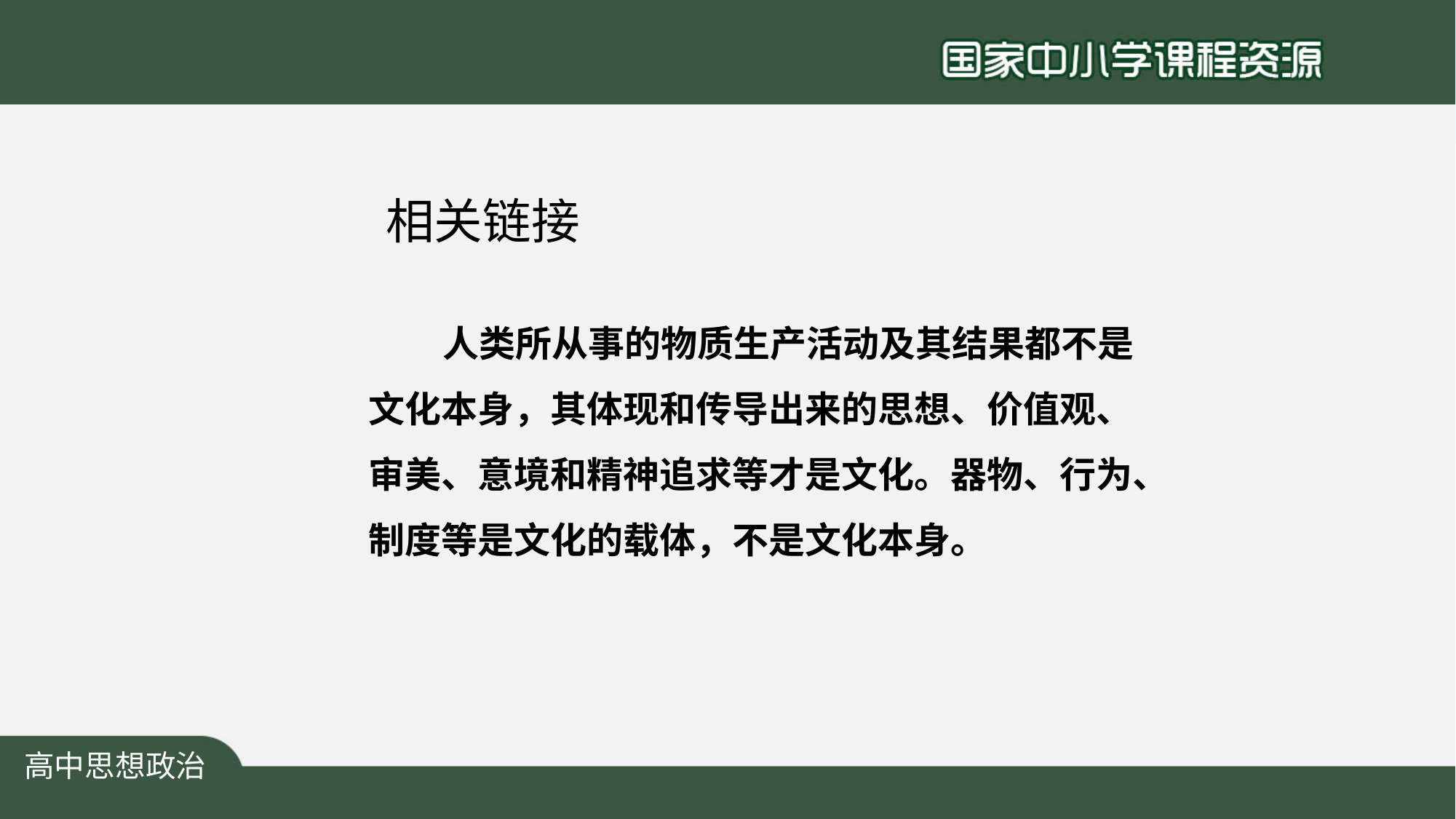

# 相关链接
        人类所从事的物质生产活动及其结果都不是文化本身，其体现和传导出来的思想、价值观、审美、意境和精神追求等才是文化。器物、行为、制度等是文化的载体，不是文化本身。